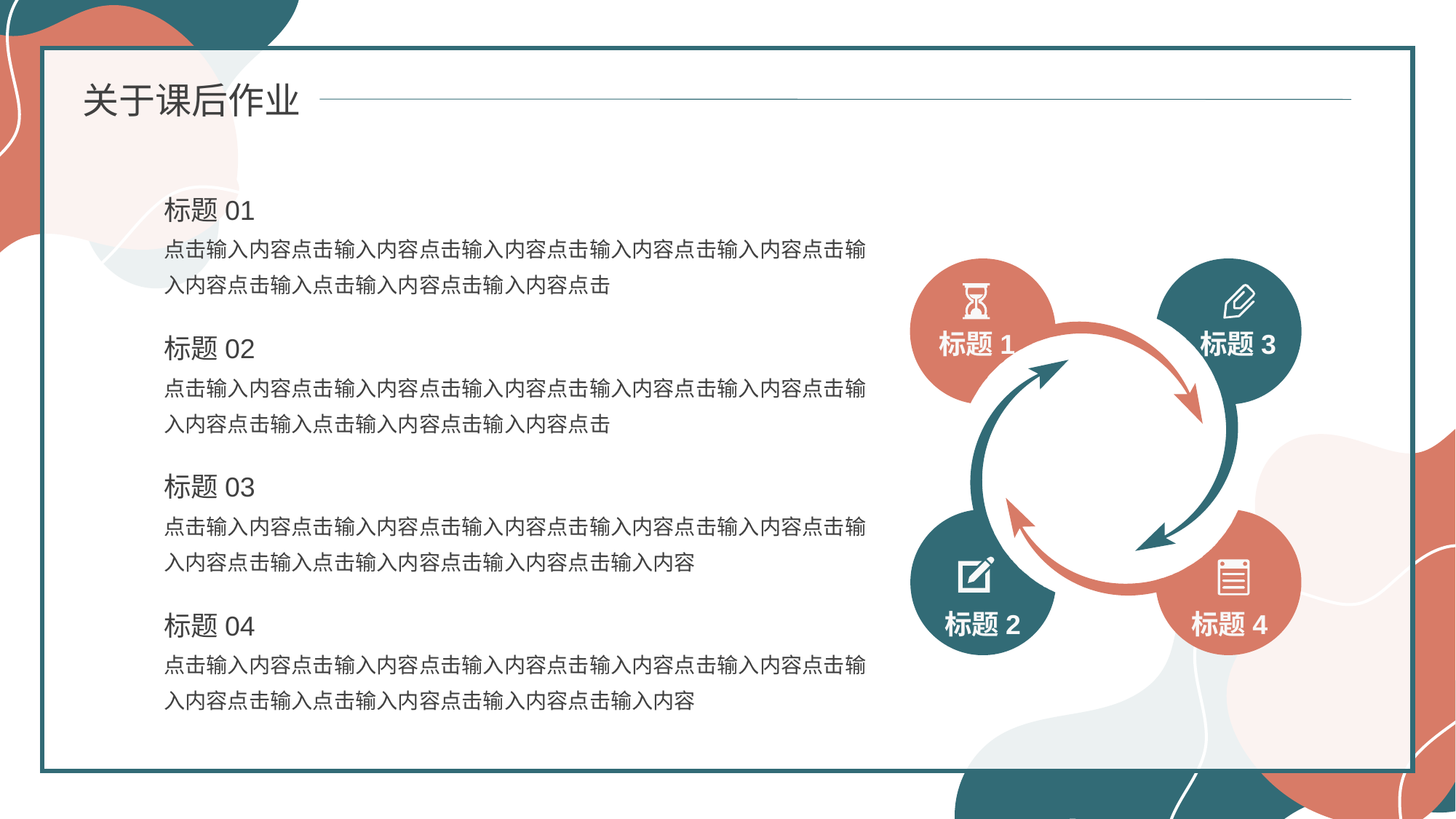

关于课后作业
标题01
点击输入内容点击输入内容点击输入内容点击输入内容点击输入内容点击输入内容点击输入点击输入内容点击输入内容点击

标题02
标题1
标题3
点击输入内容点击输入内容点击输入内容点击输入内容点击输入内容点击输入内容点击输入点击输入内容点击输入内容点击

标题03

点击输入内容点击输入内容点击输入内容点击输入内容点击输入内容点击输入内容点击输入点击输入内容点击输入内容点击输入内容

标题04
标题2
标题4
点击输入内容点击输入内容点击输入内容点击输入内容点击输入内容点击输入内容点击输入点击输入内容点击输入内容点击输入内容